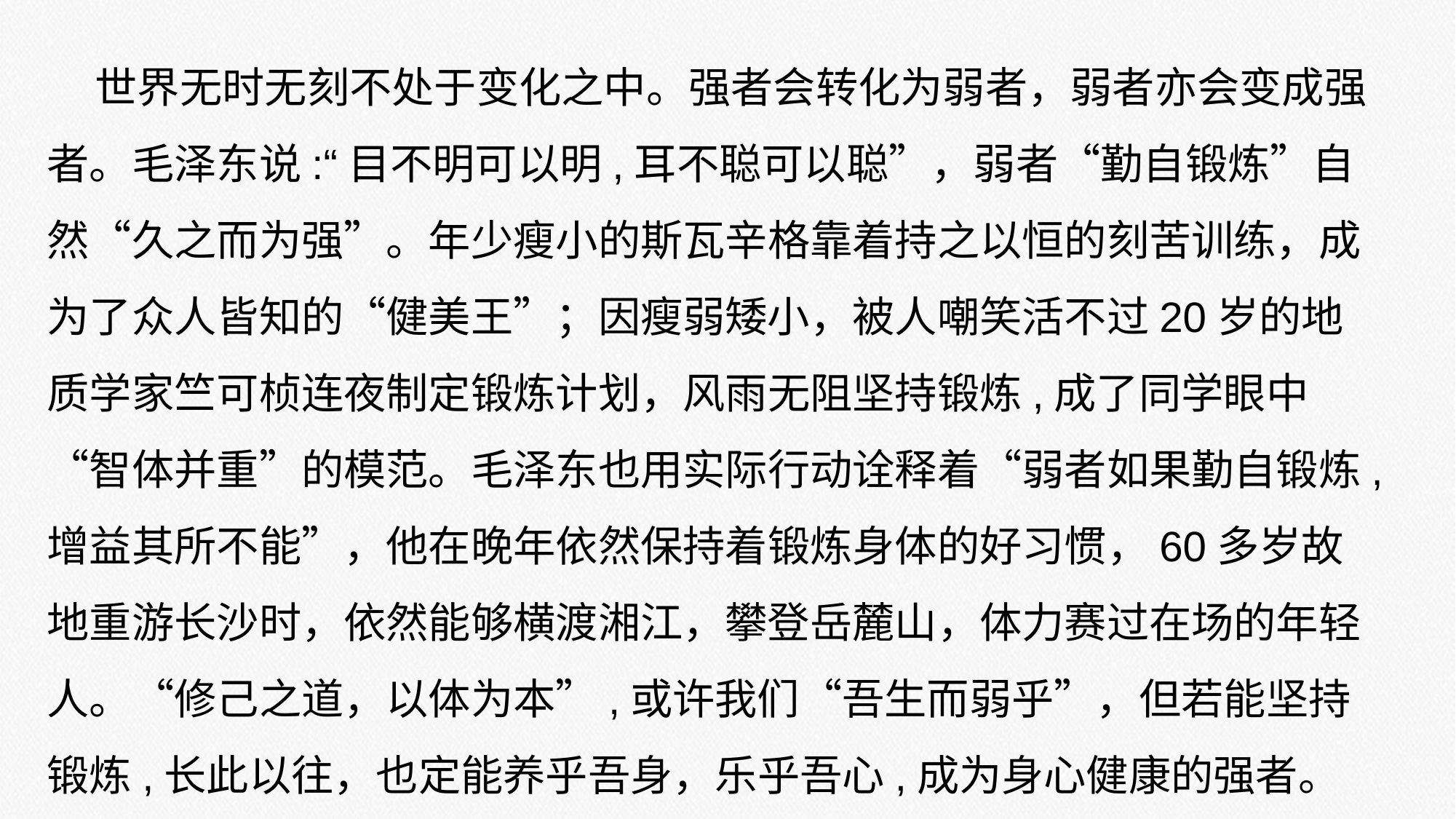

世界无时无刻不处于变化之中。强者会转化为弱者，弱者亦会变成强者。毛泽东说:“目不明可以明,耳不聪可以聪”，弱者“勤自锻炼”自然“久之而为强”。年少瘦小的斯瓦辛格靠着持之以恒的刻苦训练，成为了众人皆知的“健美王”；因瘦弱矮小，被人嘲笑活不过20岁的地质学家竺可桢连夜制定锻炼计划，风雨无阻坚持锻炼,成了同学眼中“智体并重”的模范。毛泽东也用实际行动诠释着“弱者如果勤自锻炼,增益其所不能”，他在晚年依然保持着锻炼身体的好习惯，60多岁故地重游长沙时，依然能够横渡湘江，攀登岳麓山，体力赛过在场的年轻人。“修己之道，以体为本”,或许我们“吾生而弱乎”，但若能坚持锻炼,长此以往，也定能养乎吾身，乐乎吾心,成为身心健康的强者。